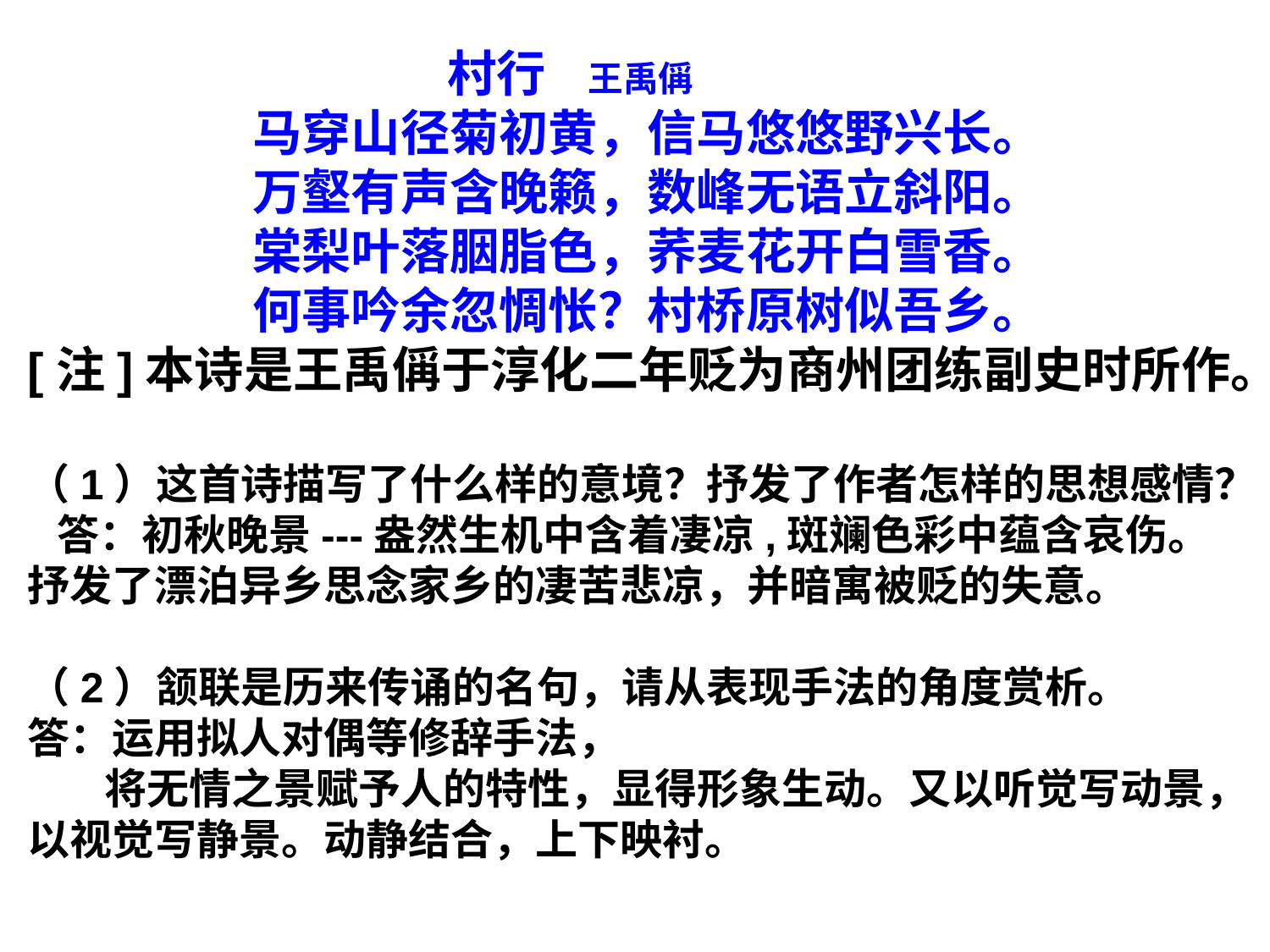

村行    王禹偁
                   马穿山径菊初黄，信马悠悠野兴长。
                   万壑有声含晚籁，数峰无语立斜阳。
                   棠梨叶落胭脂色，荞麦花开白雪香。
                   何事吟余忽惆怅？村桥原树似吾乡。
[注]本诗是王禹偁于淳化二年贬为商州团练副史时所作。

（1）这首诗描写了什么样的意境？抒发了作者怎样的思想感情？
  答：初秋晚景---盎然生机中含着凄凉,斑斓色彩中蕴含哀伤。
抒发了漂泊异乡思念家乡的凄苦悲凉，并暗寓被贬的失意。

（2）颔联是历来传诵的名句，请从表现手法的角度赏析。
答：运用拟人对偶等修辞手法，
       将无情之景赋予人的特性，显得形象生动。又以听觉写动景，以视觉写静景。动静结合，上下映衬。